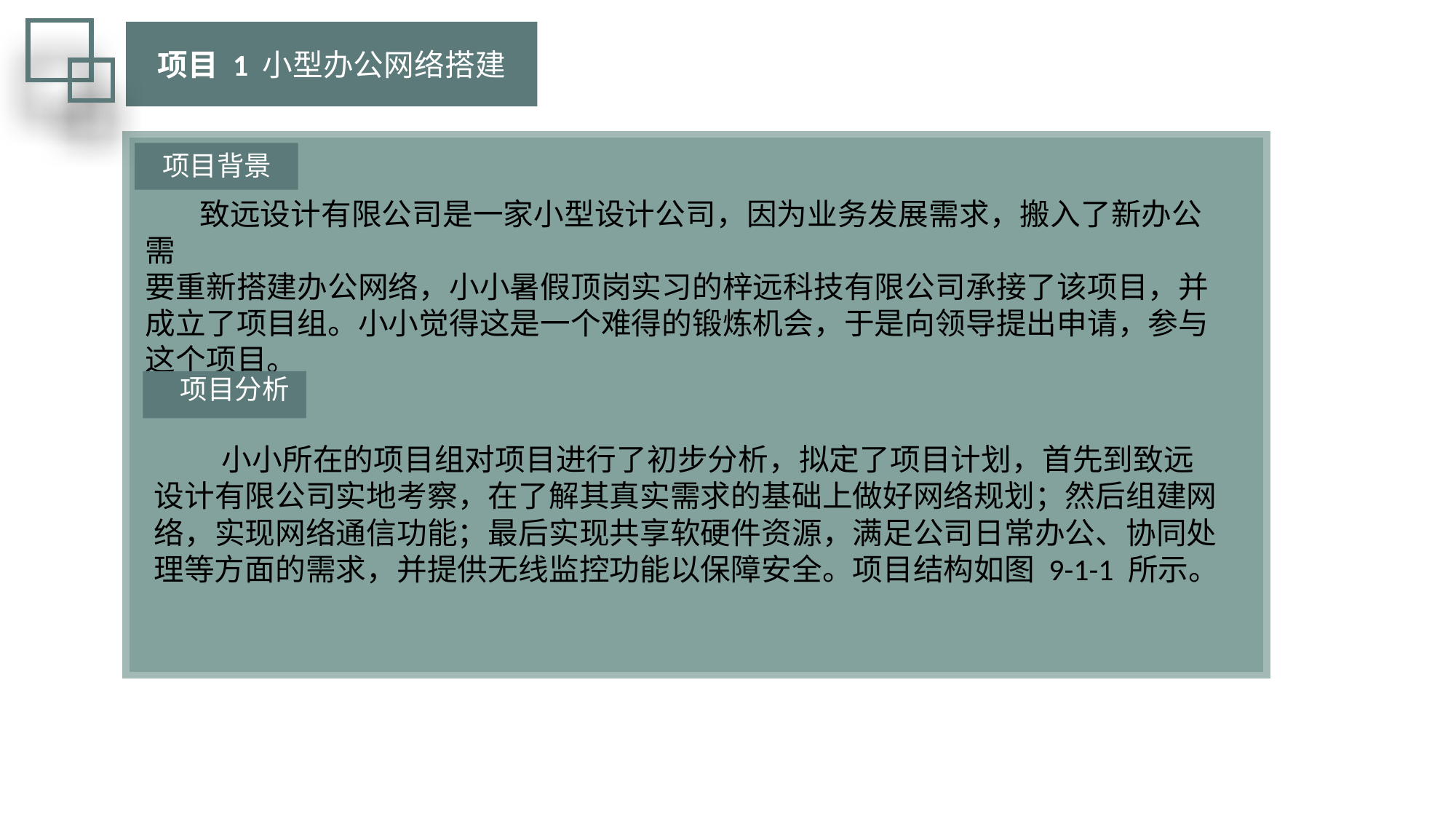

项目 1 小型办公网络搭建

项目背景
       致远设计有限公司是一家小型设计公司，因为业务发展需求，搬入了新办公需
要重新搭建办公网络，小小暑假顶岗实习的梓远科技有限公司承接了该项目，并成立了项目组。小小觉得这是一个难得的锻炼机会，于是向领导提出申请，参与这个项目。

   项目分析
         小小所在的项目组对项目进行了初步分析，拟定了项目计划，首先到致远设计有限公司实地考察，在了解其真实需求的基础上做好网络规划；然后组建网络，实现网络通信功能；最后实现共享软硬件资源，满足公司日常办公、协同处理等方面的需求，并提供无线监控功能以保障安全。项目结构如图 9-1-1 所示。